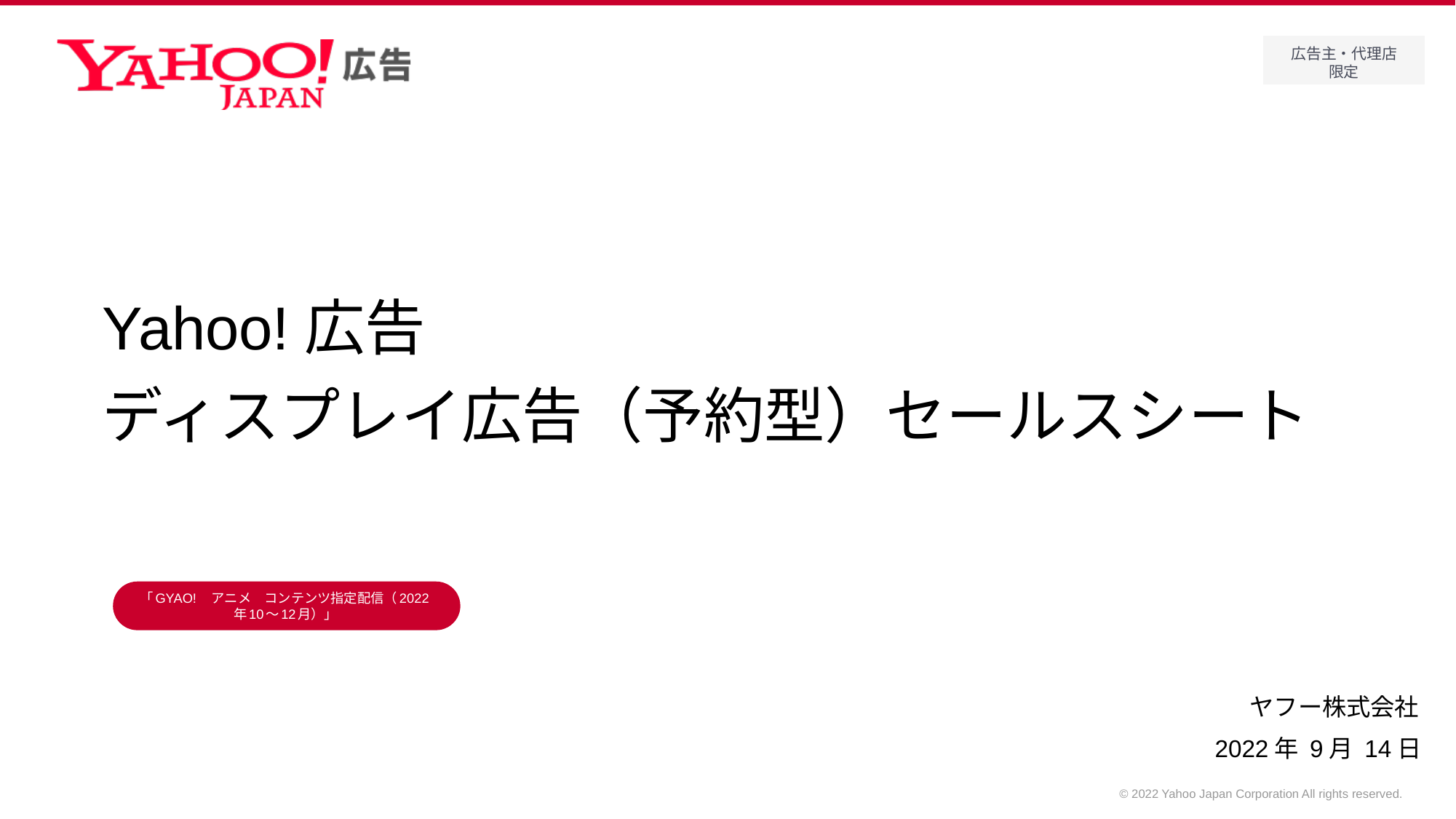

# Yahoo!広告 ディスプレイ広告（予約型）セールスシート
「GYAO!　アニメ　コンテンツ指定配信（2022年10～12月）」
2022年 9月 14日